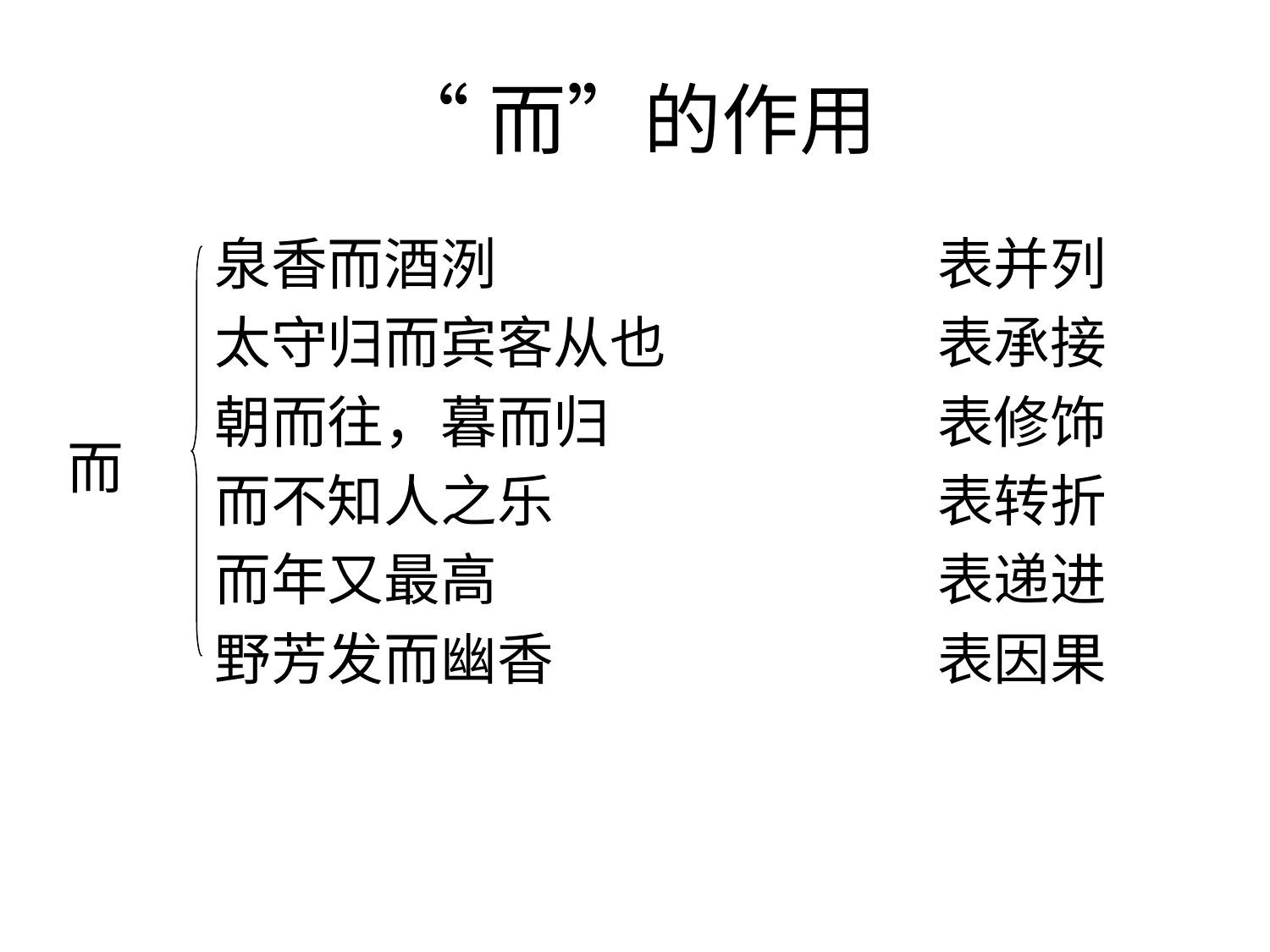

# “而”的作用
泉香而酒洌
太守归而宾客从也
朝而往，暮而归
而不知人之乐
而年又最高
野芳发而幽香
表并列
表承接
表修饰
表转折
表递进
表因果

而